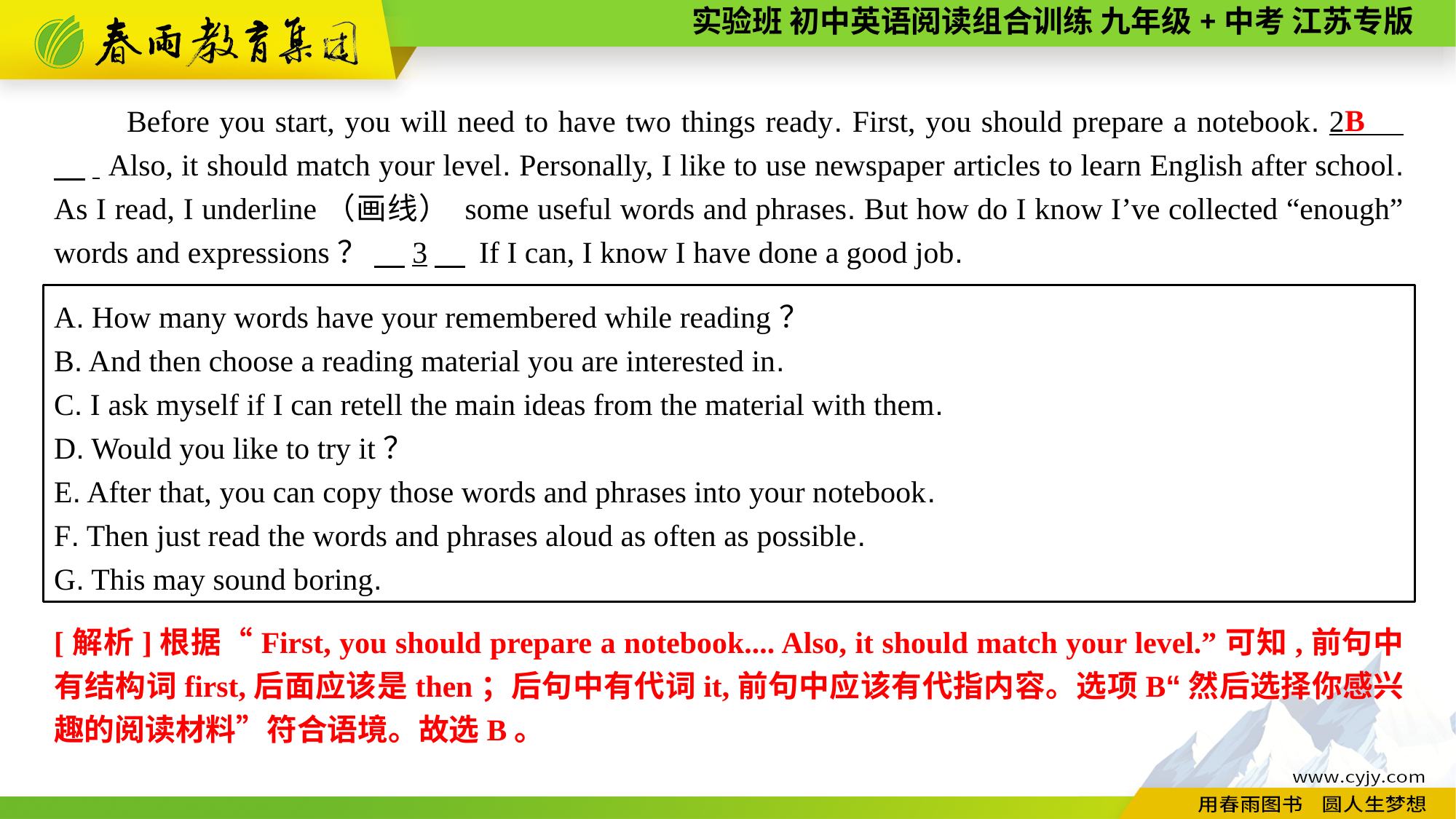

B
Before you start, you will need to have two things ready. First, you should prepare a notebook. 2       　. Also, it should match your level. Personally, I like to use newspaper articles to learn English after school. As I read, I underline（画线） some useful words and phrases. But how do I know I’ve collected “enough” words and expressions？ 　3　 If I can, I know I have done a good job.
A. How many words have your remembered while reading？
B. And then choose a reading material you are interested in.
C. I ask myself if I can retell the main ideas from the material with them.
D. Would you like to try it？
E. After that, you can copy those words and phrases into your notebook.
F. Then just read the words and phrases aloud as often as possible.
G. This may sound boring.
[解析]根据“First, you should prepare a notebook.... Also, it should match your level.”可知,前句中有结构词first,后面应该是then；后句中有代词it,前句中应该有代指内容。选项B“然后选择你感兴趣的阅读材料”符合语境。故选B。